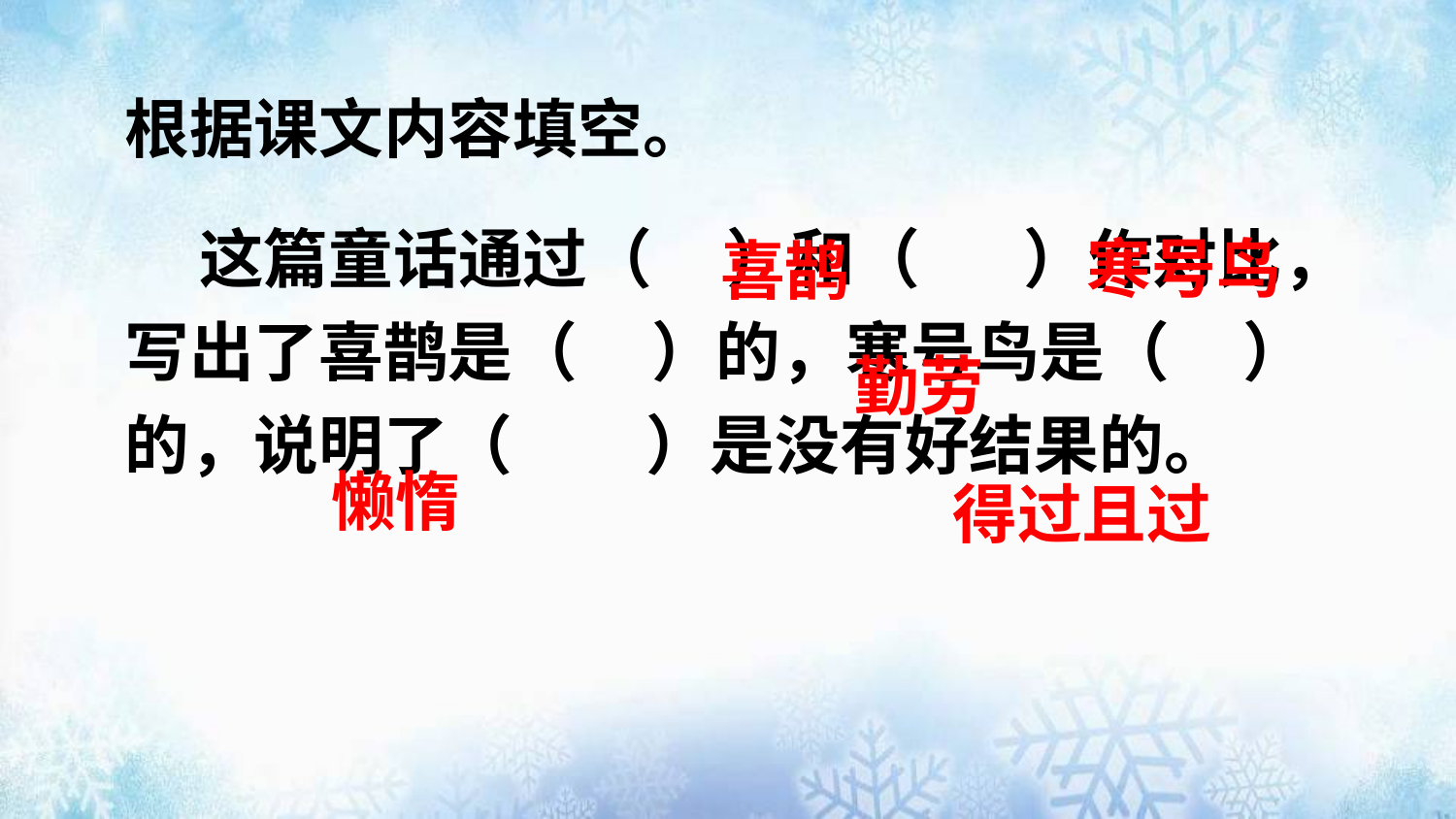

根据课文内容填空。
    这篇童话通过（     ）和（       ）作对比，写出了喜鹊是（     ）的，寒号鸟是（     ）的，说明了（         ）是没有好结果的。
寒号鸟
喜鹊
勤劳
懒惰
得过且过